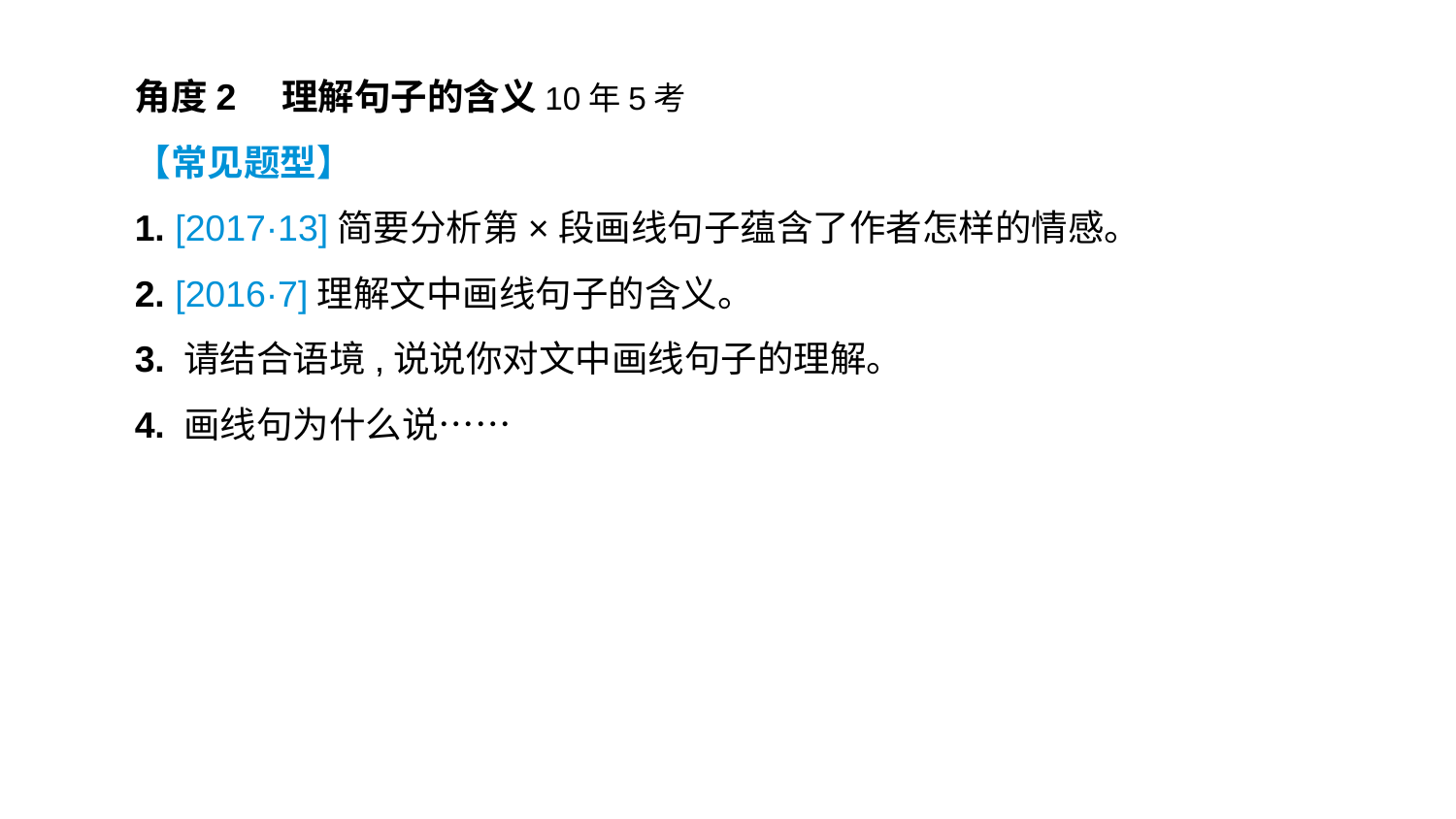

角度2　理解句子的含义10年5考
【常见题型】
1. [2017·13]简要分析第×段画线句子蕴含了作者怎样的情感。
2. [2016·7]理解文中画线句子的含义。
3. 请结合语境,说说你对文中画线句子的理解。
4. 画线句为什么说……